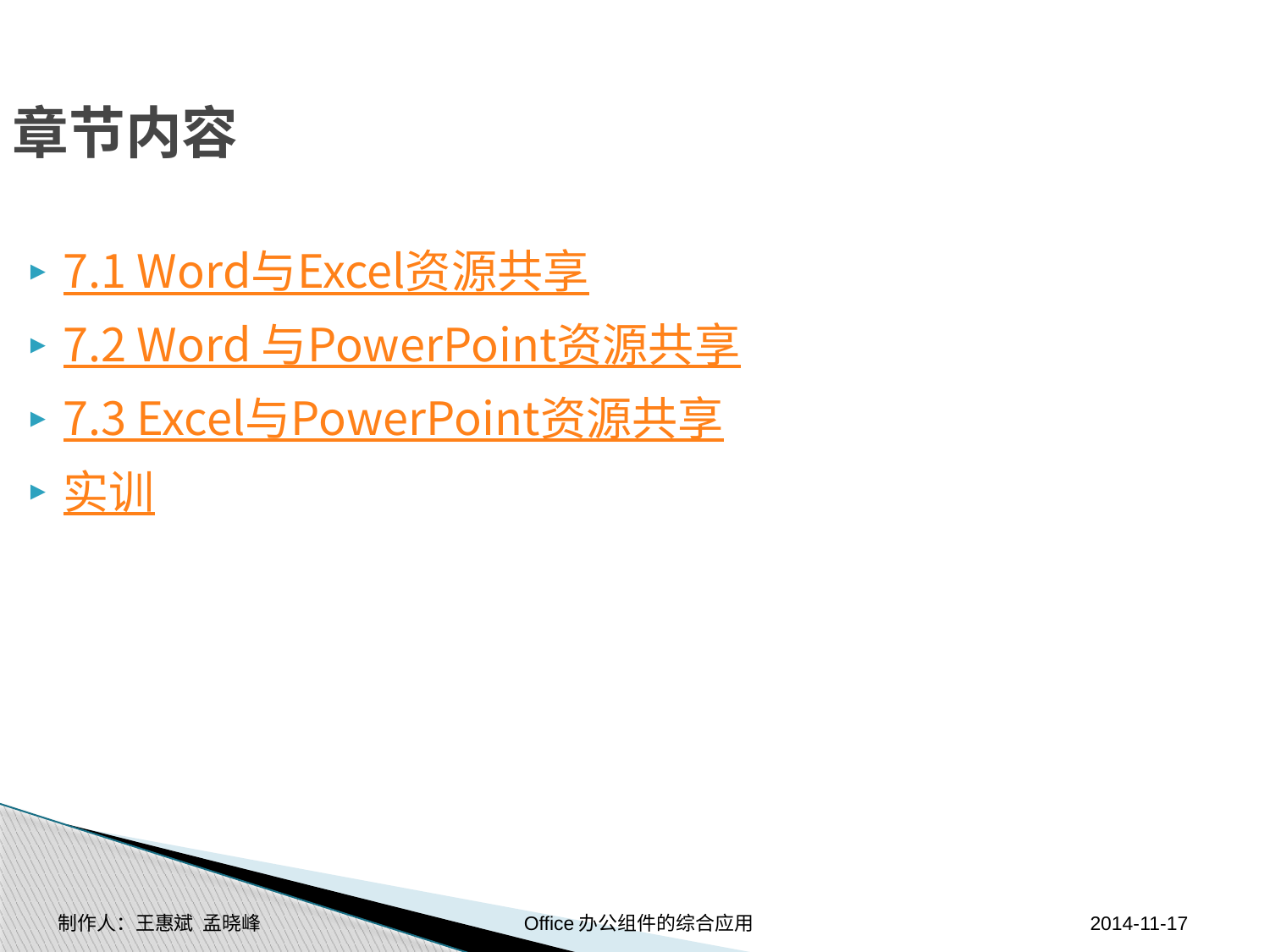

章节内容
7.1 Word与Excel资源共享
7.2 Word 与PowerPoint资源共享
7.3 Excel与PowerPoint资源共享
实训
制作人：王惠斌  孟晓峰                                                          Office办公组件的综合应用
2014-11-17